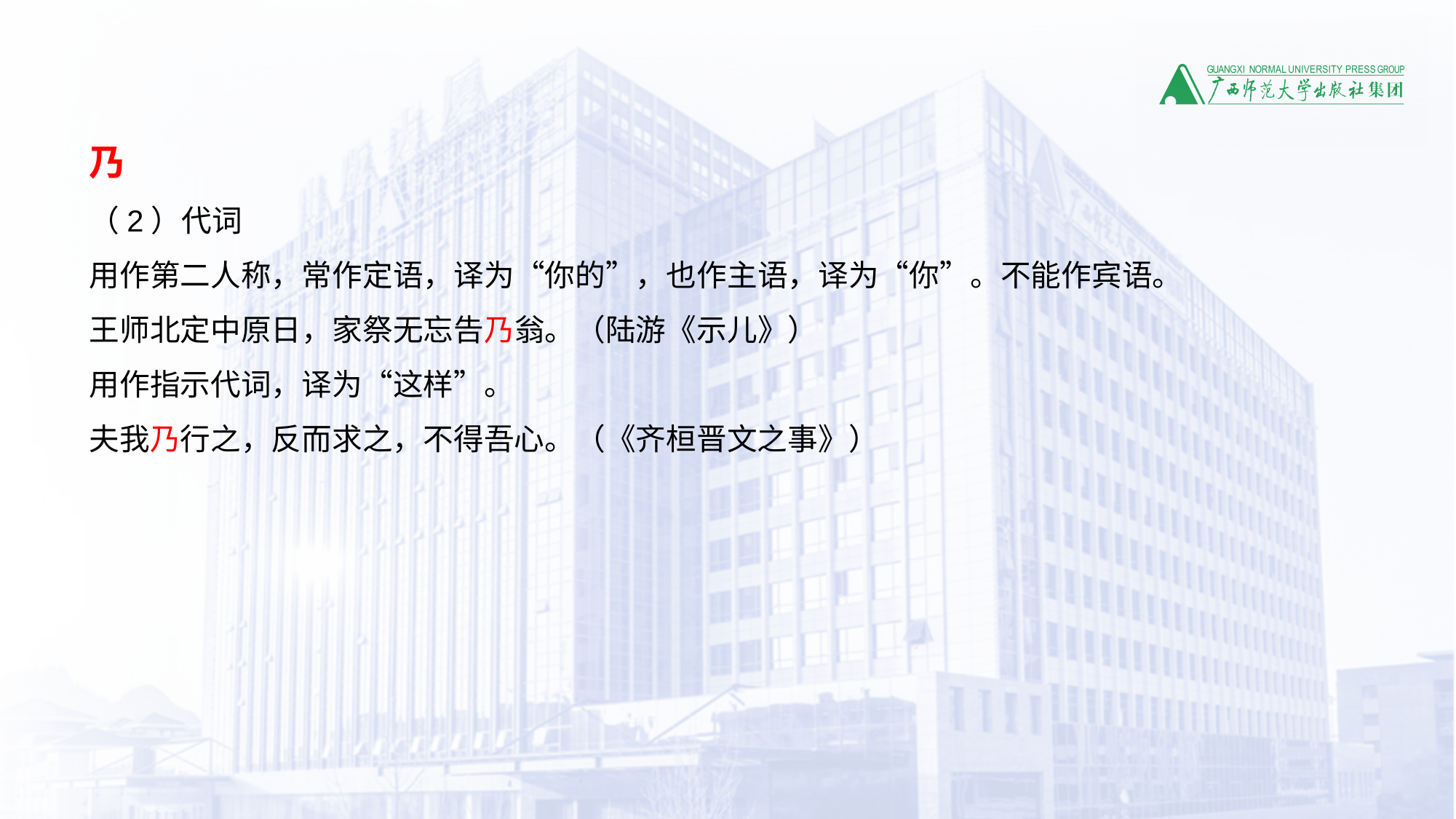

乃
（2）代词
用作第二人称，常作定语，译为“你的”，也作主语，译为“你”。不能作宾语。
王师北定中原日，家祭无忘告乃翁。（陆游《示儿》）
用作指示代词，译为“这样”。
夫我乃行之，反而求之，不得吾心。（《齐桓晋文之事》）